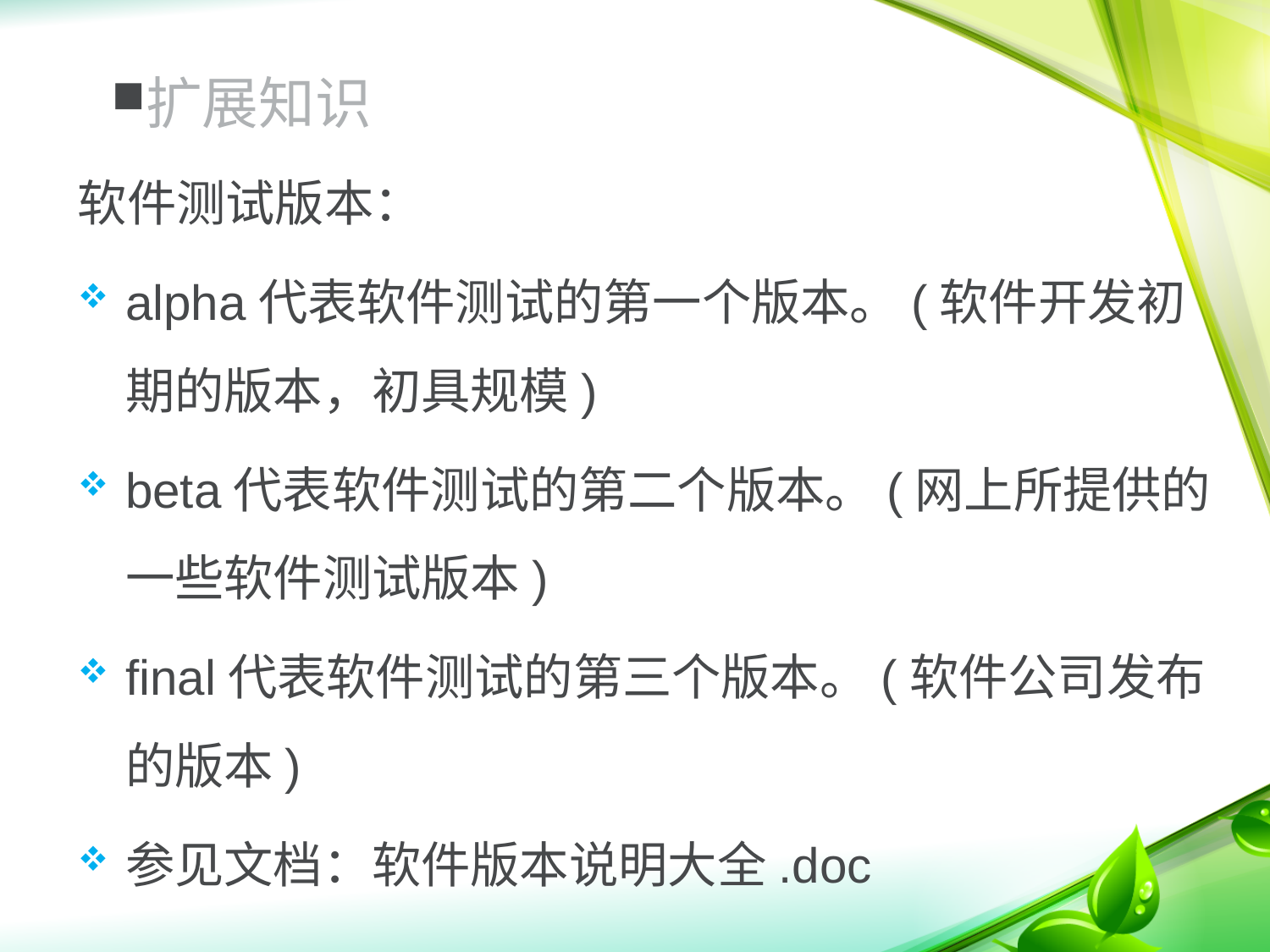

扩展知识
软件测试版本：
alpha代表软件测试的第一个版本。(软件开发初期的版本，初具规模)
beta代表软件测试的第二个版本。(网上所提供的一些软件测试版本)
final代表软件测试的第三个版本。(软件公司发布的版本)
参见文档：软件版本说明大全.doc